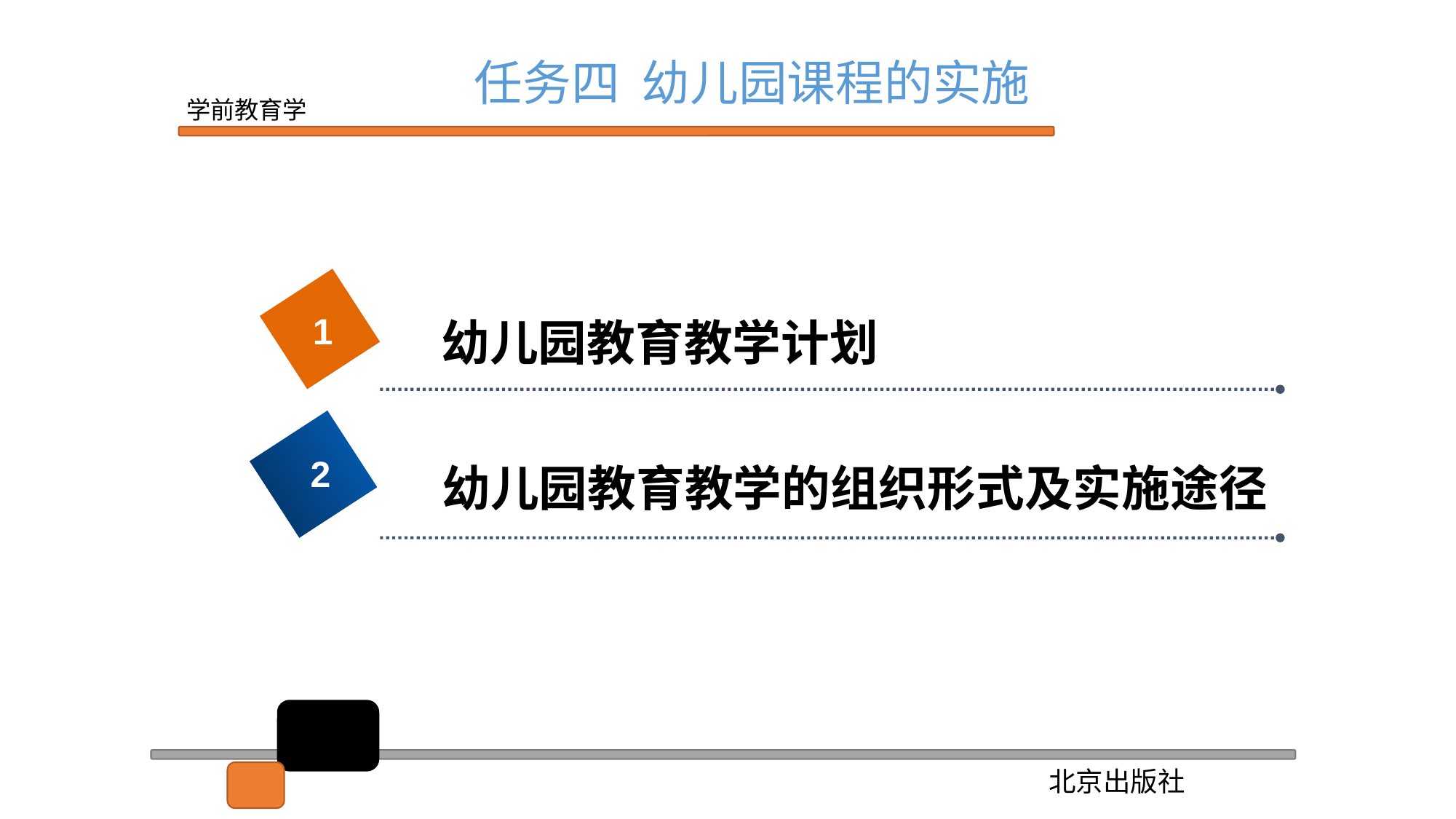

任务四  幼儿园课程的实施

1
幼儿园教育教学计划

2
幼儿园教育教学的组织形式及实施途径
2